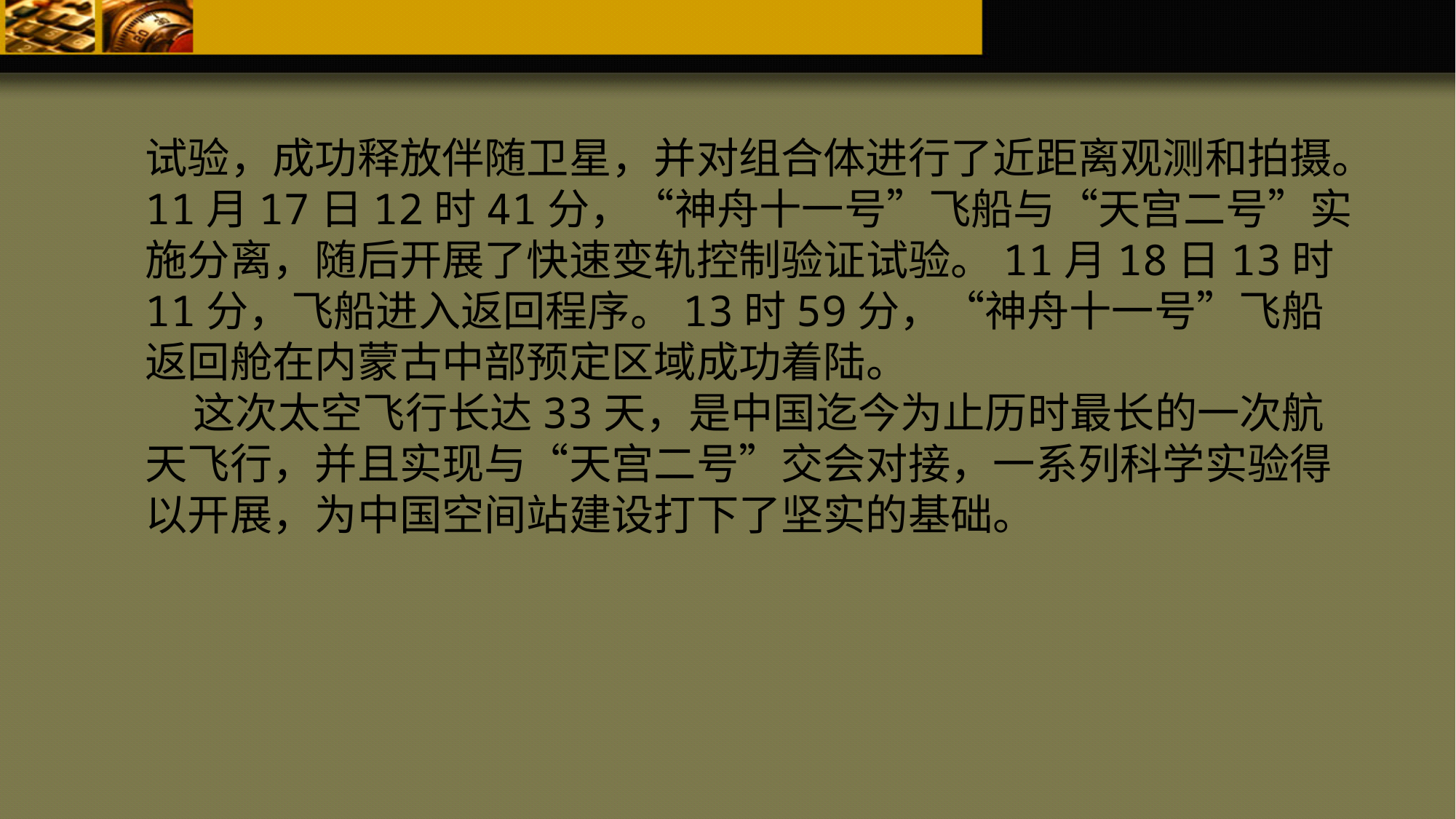

试验，成功释放伴随卫星，并对组合体进行了近距离观测和拍摄。11月17日12时41分，“神舟十一号”飞船与“天宫二号”实施分离，随后开展了快速变轨控制验证试验。11月18日13时11分，飞船进入返回程序。13时59分，“神舟十一号”飞船返回舱在内蒙古中部预定区域成功着陆。
    这次太空飞行长达33天，是中国迄今为止历时最长的一次航天飞行，并且实现与“天宫二号”交会对接，一系列科学实验得以开展，为中国空间站建设打下了坚实的基础。